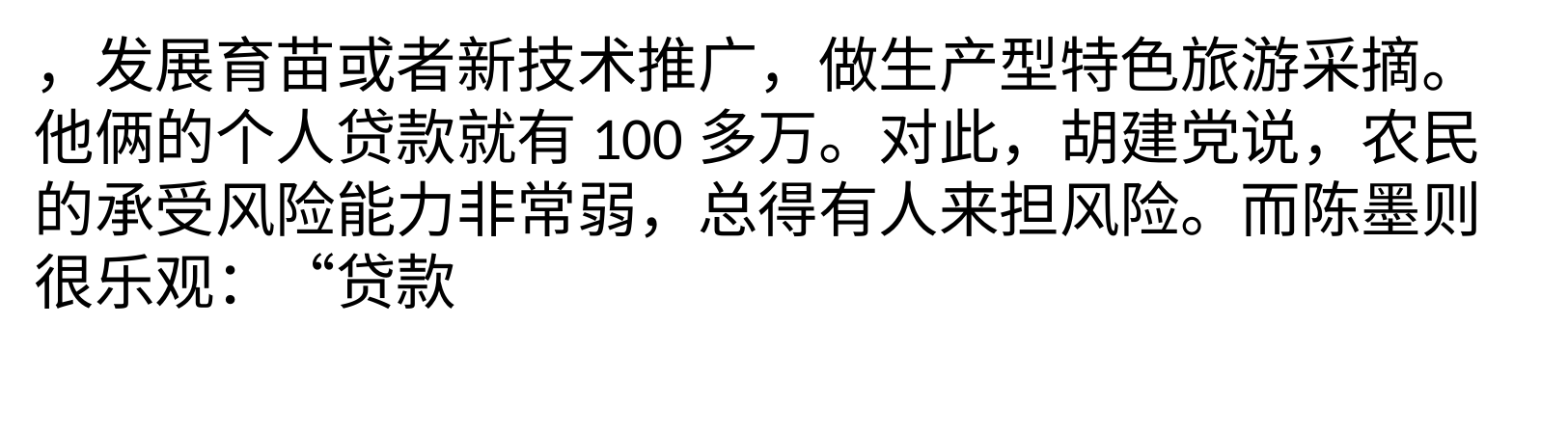

，发展育苗或者新技术推广，做生产型特色旅游采摘。他俩的个人贷款就有100多万。对此，胡建党说，农民的承受风险能力非常弱，总得有人来担风险。而陈墨则很乐观：“贷款